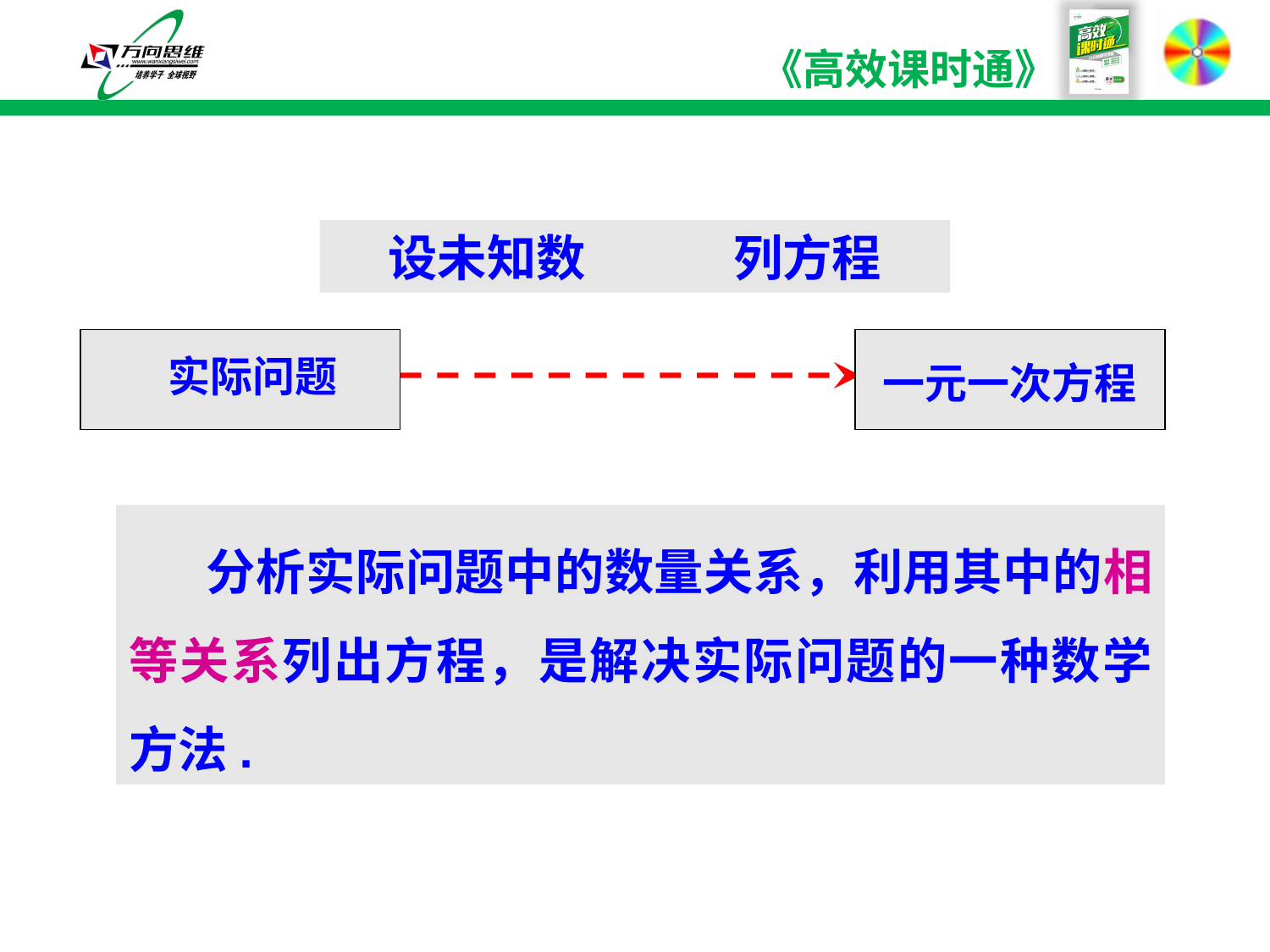

设未知数　　　列方程

实际问题

一元一次方程

        分析实际问题中的数量关系，利用其中的相等关系列出方程，是解决实际问题的一种数学方法.